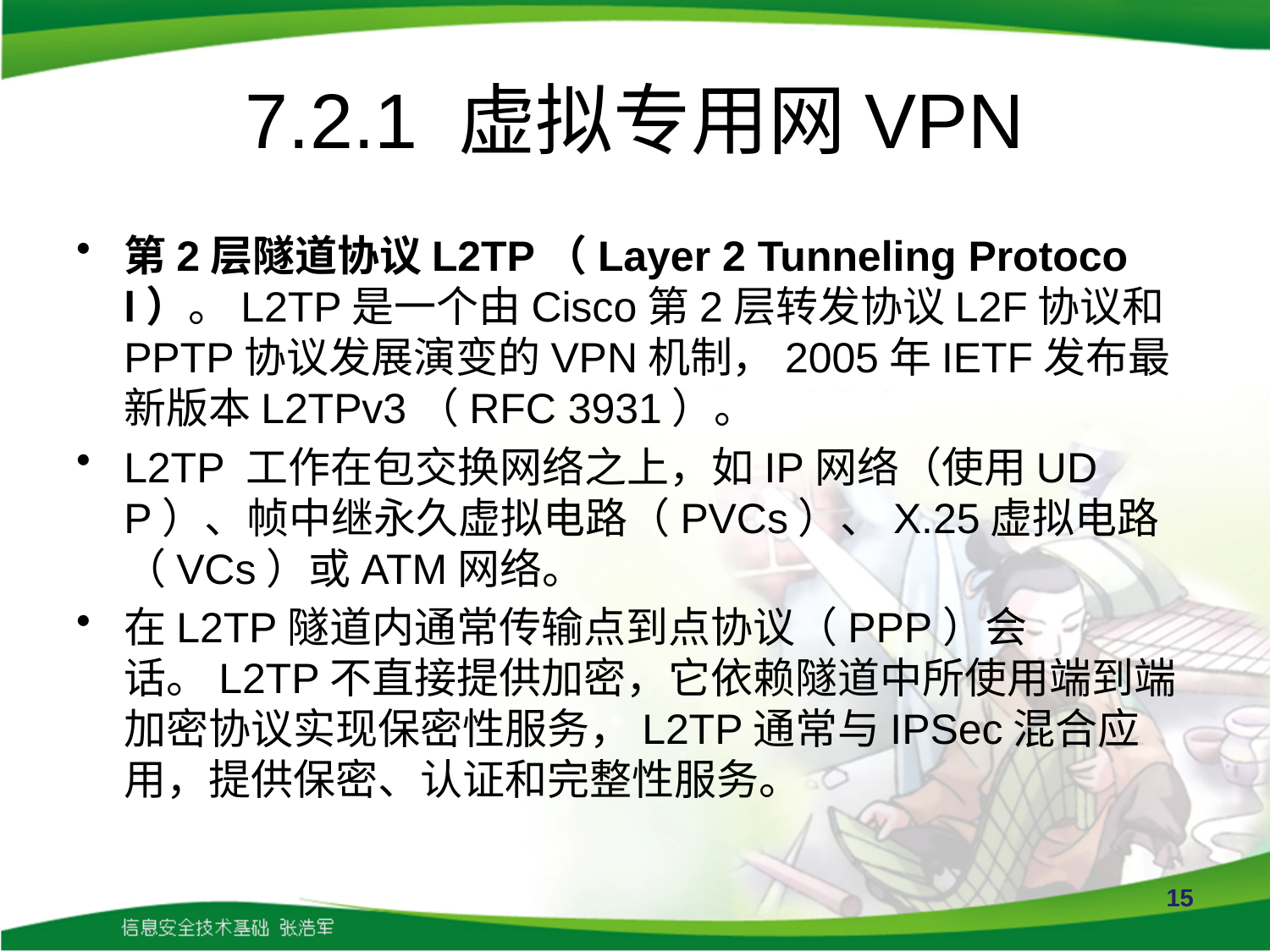

# 7.2.1 虚拟专用网VPN
第2层隧道协议L2TP（Layer 2 Tunneling Protocol）。L2TP是一个由Cisco第2层转发协议L2F协议和PPTP协议发展演变的VPN机制，2005年IETF发布最新版本L2TPv3（RFC 3931）。
L2TP 工作在包交换网络之上，如IP网络（使用UDP）、帧中继永久虚拟电路（PVCs）、X.25虚拟电路（VCs）或ATM网络。
在L2TP隧道内通常传输点到点协议（PPP）会话。L2TP不直接提供加密，它依赖隧道中所使用端到端加密协议实现保密性服务，L2TP通常与IPSec混合应用，提供保密、认证和完整性服务。
15